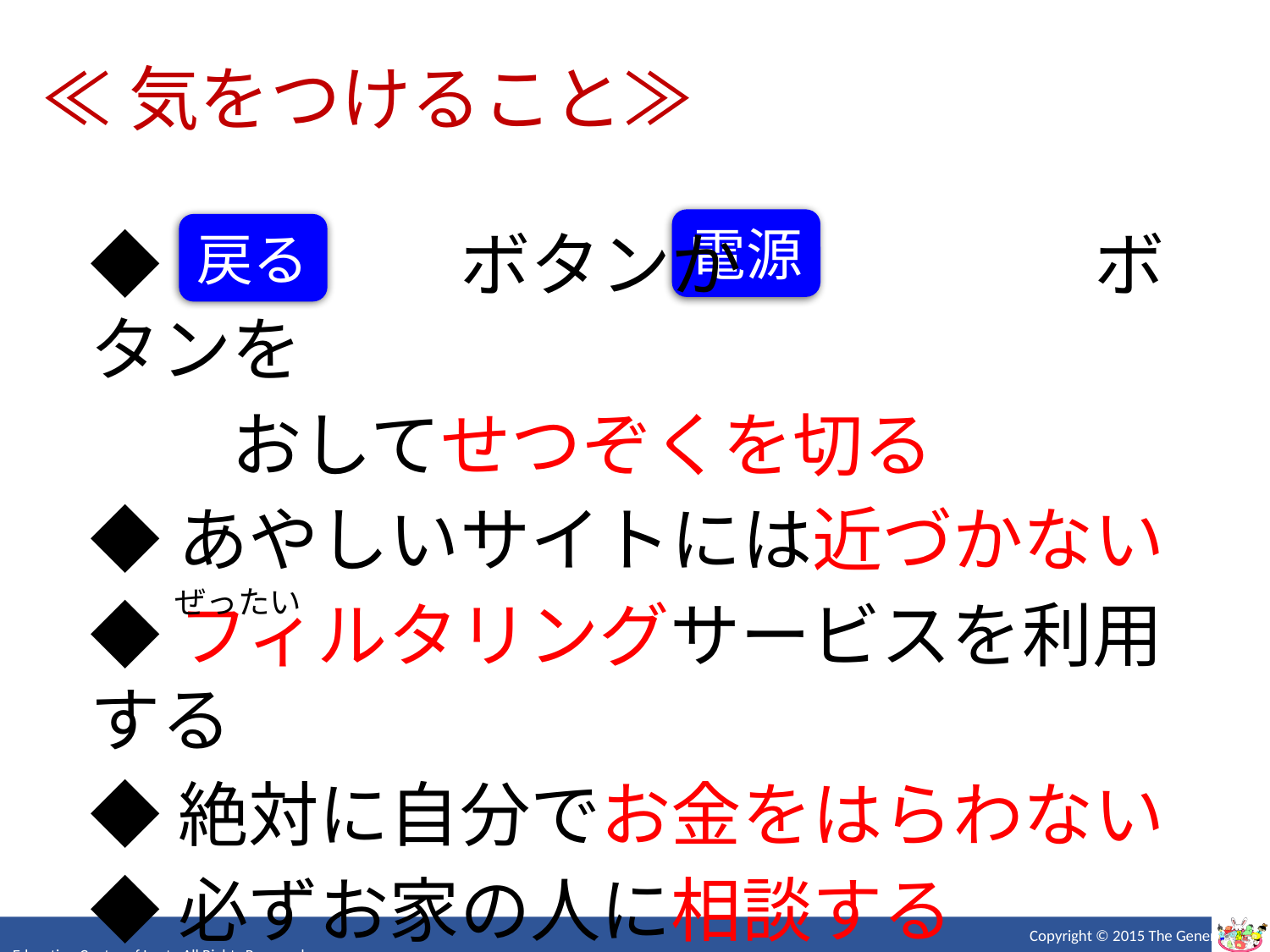

≪気をつけること≫

電源
◆　　　　ボタンか　　　　　ボタンを
　　おしてせつぞくを切る
◆あやしいサイトには近づかない
◆フィルタリングサービスを利用する
◆絶対に自分でお金をはらわない
◆必ずお家の人に相談する

戻る
ぜったい